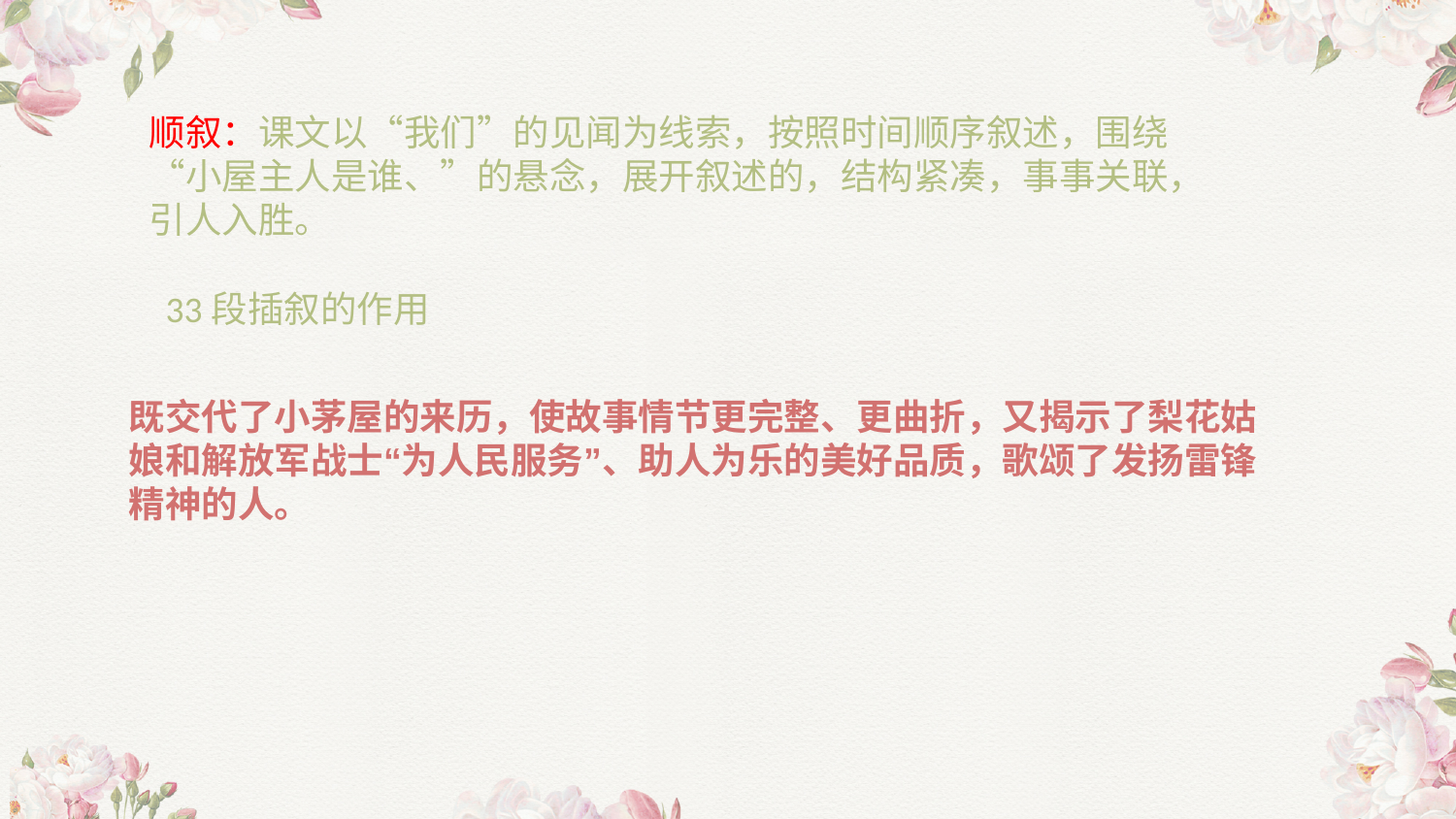

顺叙：课文以“我们”的见闻为线索，按照时间顺序叙述，围绕“小屋主人是谁、”的悬念，展开叙述的，结构紧凑，事事关联，引人入胜。

33段插叙的作用
既交代了小茅屋的来历，使故事情节更完整、更曲折，又揭示了梨花姑娘和解放军战士“为人民服务”、助人为乐的美好品质，歌颂了发扬雷锋精神的人。